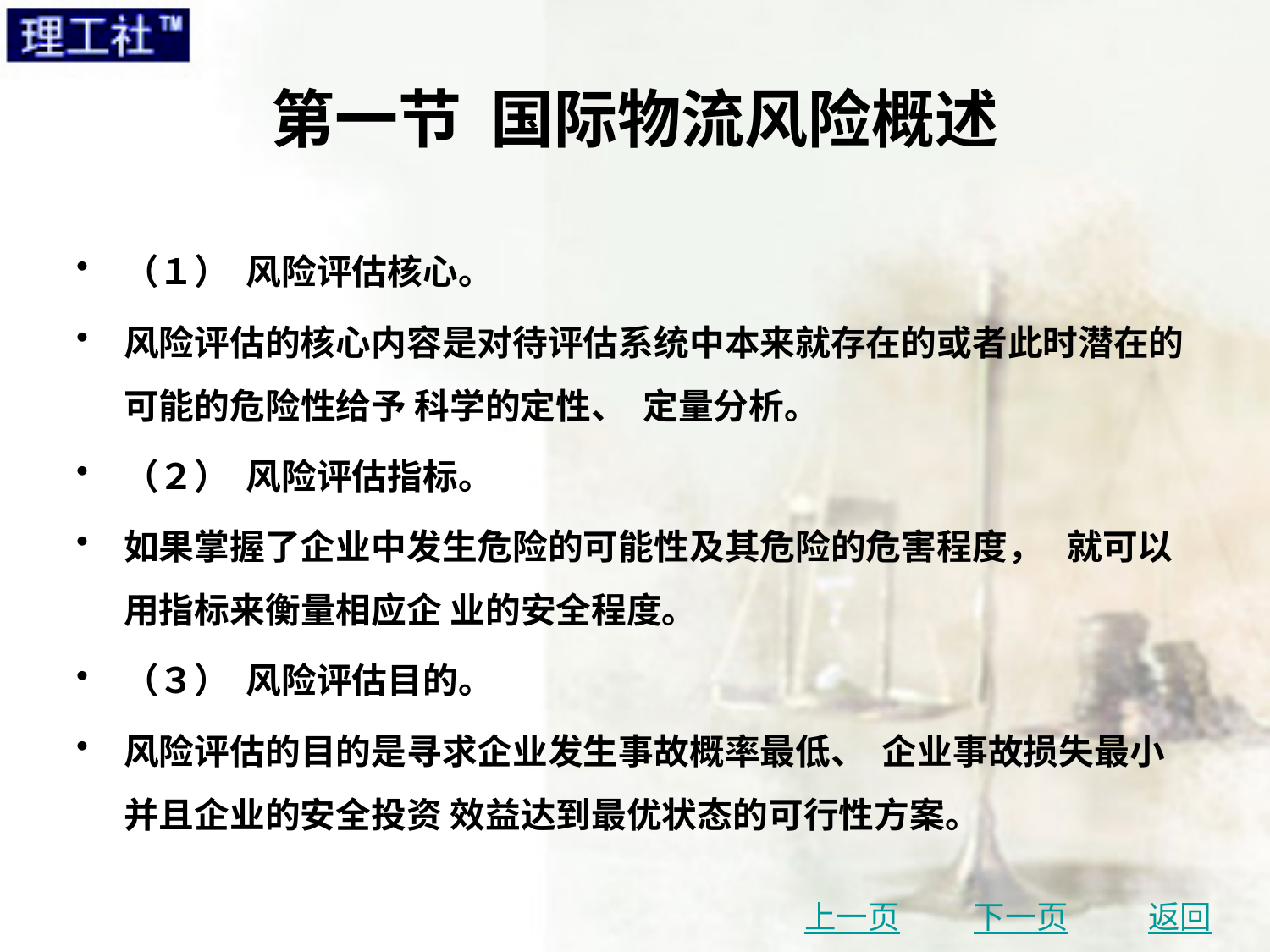

# 第一节  国际物流风险概述
（１）  风险评估核心。
风险评估的核心内容是对待评估系统中本来就存在的或者此时潜在的可能的危险性给予 科学的定性、  定量分析。
（２）  风险评估指标。
如果掌握了企业中发生危险的可能性及其危险的危害程度，   就可以用指标来衡量相应企 业的安全程度。
（３）  风险评估目的。
风险评估的目的是寻求企业发生事故概率最低、  企业事故损失最小并且企业的安全投资 效益达到最优状态的可行性方案。
上一页
下一页
返回